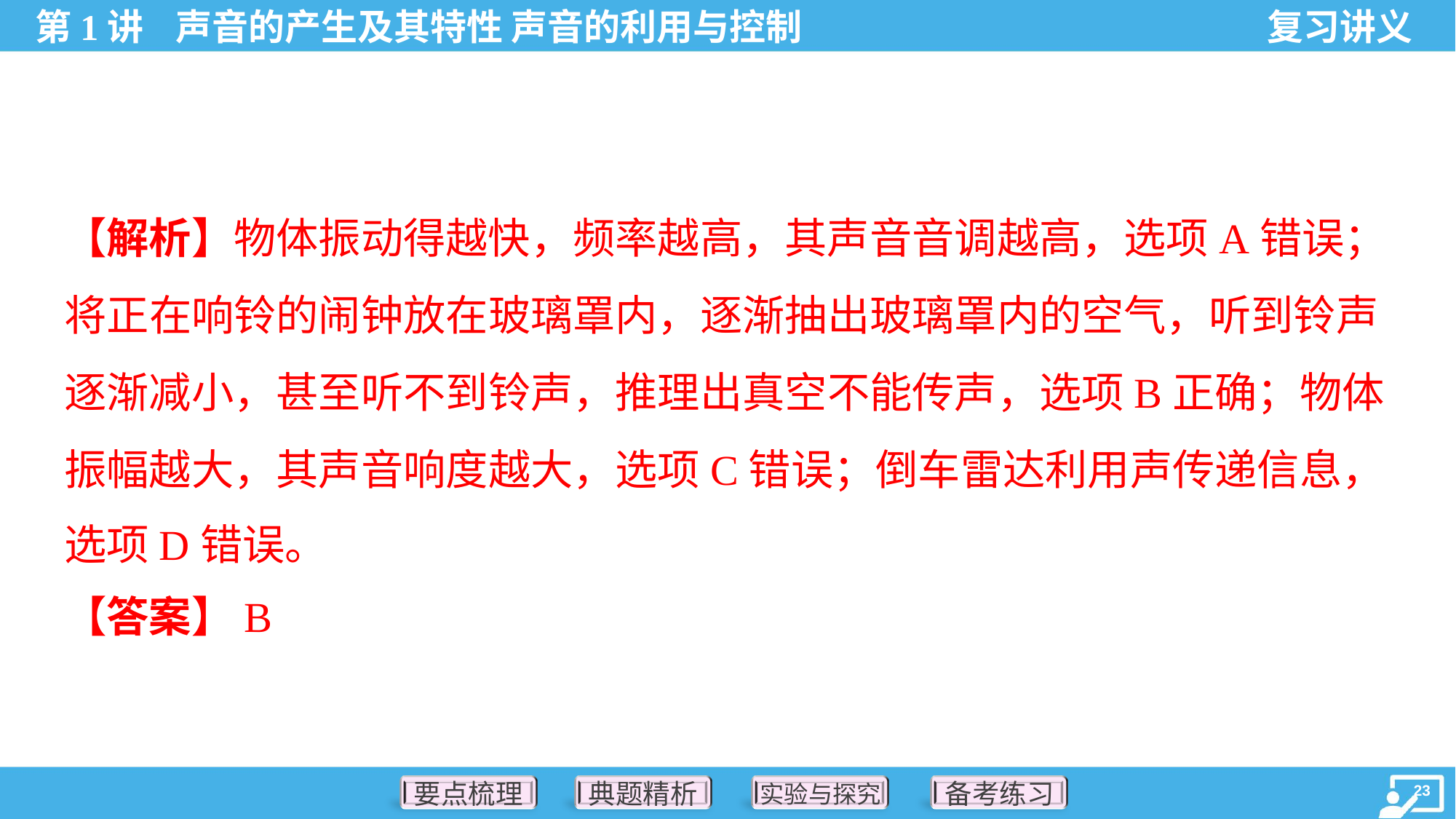

【解析】物体振动得越快，频率越高，其声音音调越高，选项A错误；
将正在响铃的闹钟放在玻璃罩内，逐渐抽出玻璃罩内的空气，听到铃声
逐渐减小，甚至听不到铃声，推理出真空不能传声，选项B正确；物体
振幅越大，其声音响度越大，选项C错误；倒车雷达利用声传递信息，
选项D错误。
【答案】B